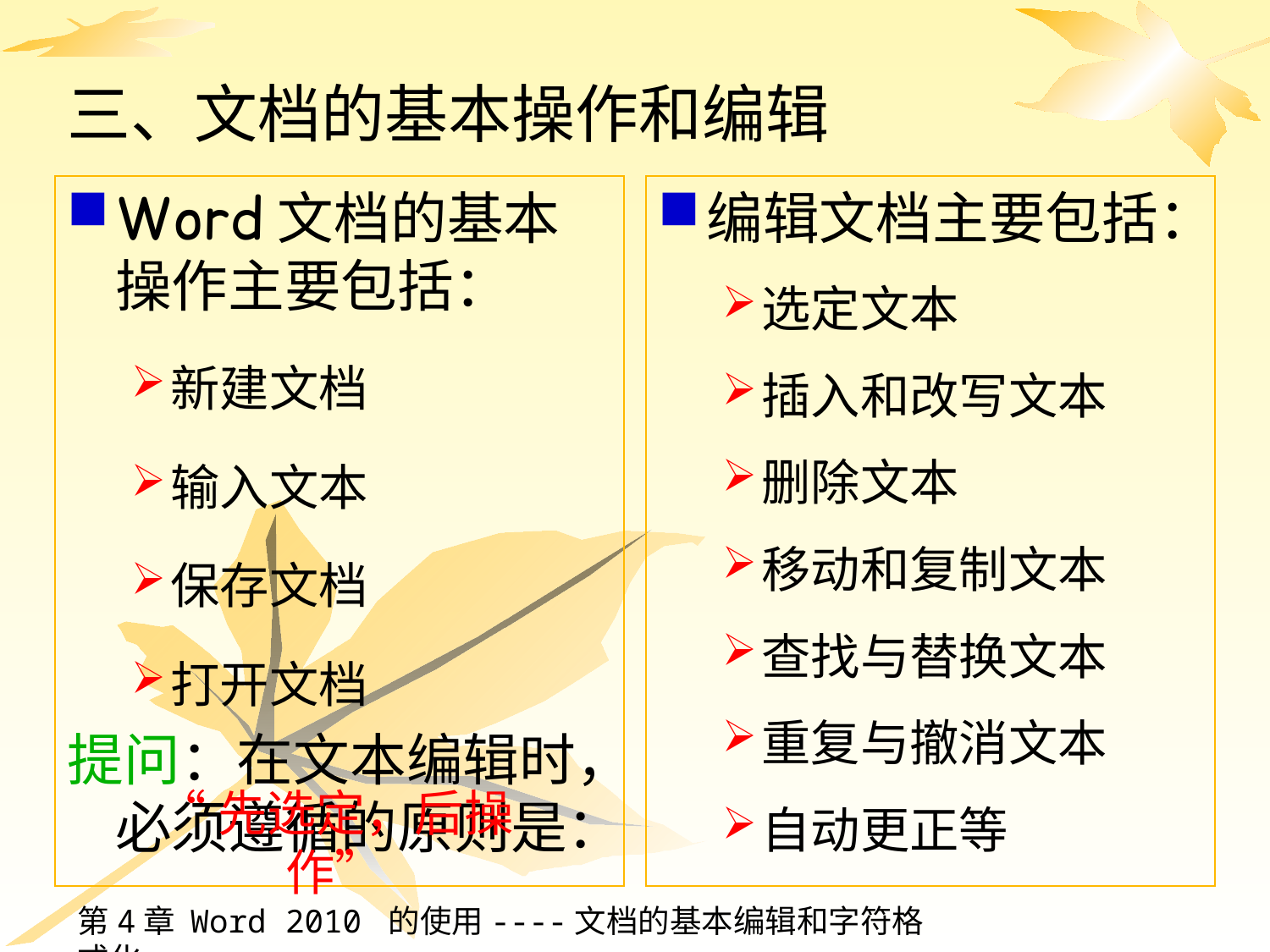

# 三、文档的基本操作和编辑
Word文档的基本操作主要包括：
新建文档
输入文本
保存文档
打开文档
提问：在文本编辑时，必须遵循的原则是：
编辑文档主要包括：
选定文本
插入和改写文本
删除文本
移动和复制文本
查找与替换文本
重复与撤消文本
自动更正等
“先选定，后操作”